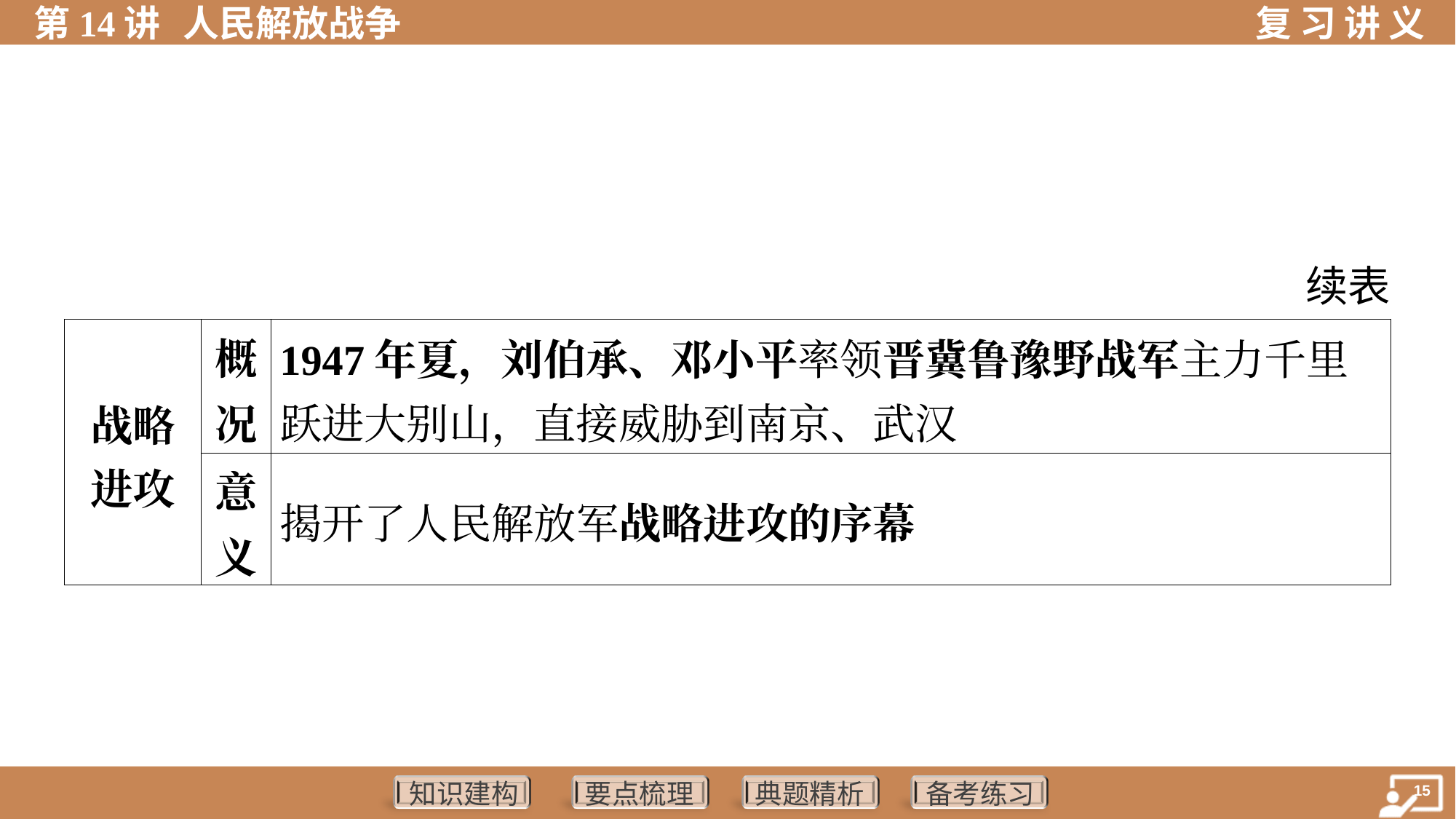

续表
| 战略 进攻 | 概 况 | 1947年夏，刘伯承、邓小平率领晋冀鲁豫野战军主力千里 跃进大别山，直接威胁到南京、武汉 |  |  |  |  |
| --- | --- | --- | --- | --- | --- | --- |
|  | 意 义 | 揭开了人民解放军战略进攻的序幕 |  |  |  |  |